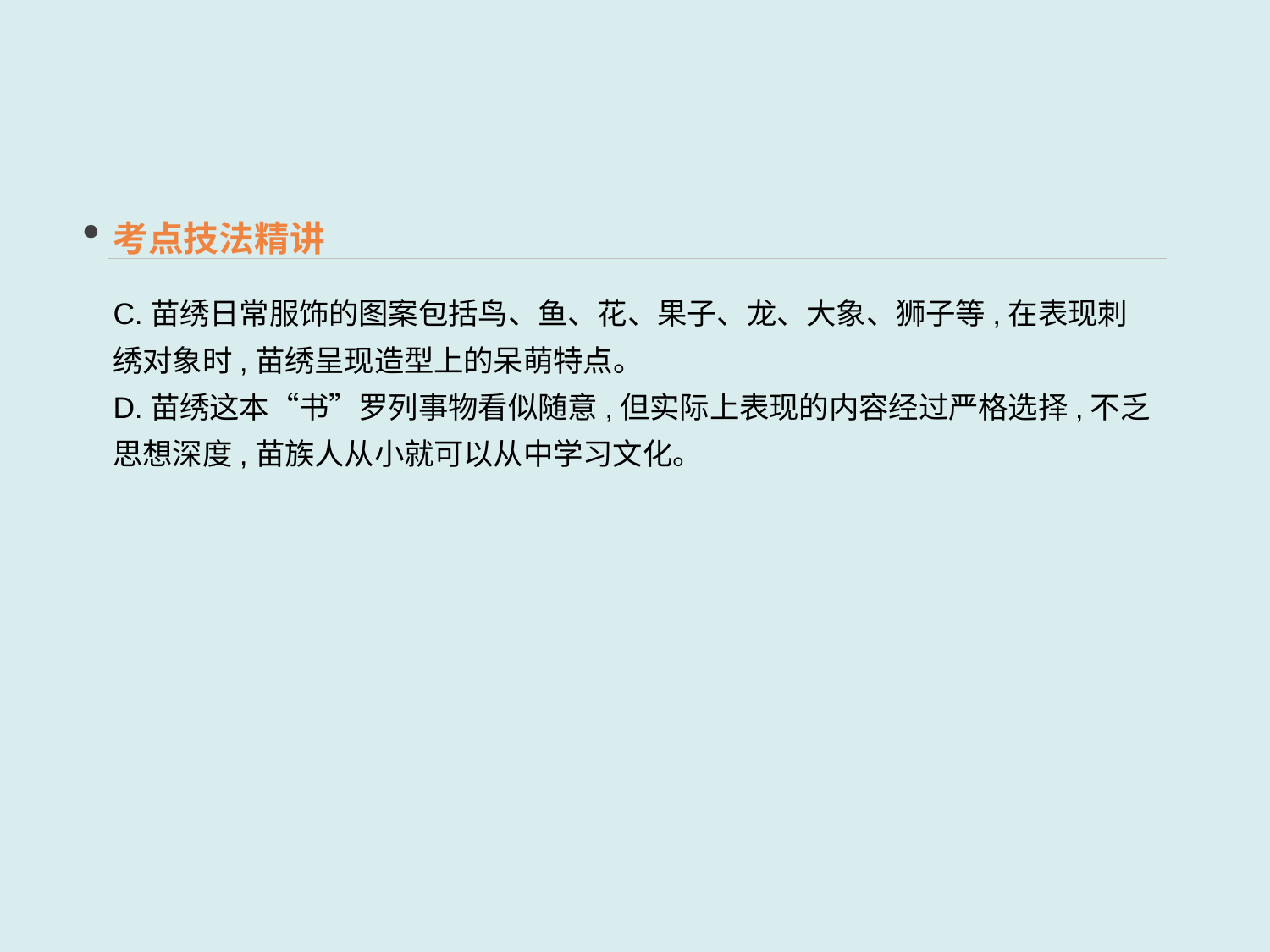

考点技法精讲

C.苗绣日常服饰的图案包括鸟、鱼、花、果子、龙、大象、狮子等,在表现刺绣对象时,苗绣呈现造型上的呆萌特点。
D.苗绣这本“书”罗列事物看似随意,但实际上表现的内容经过严格选择,不乏思想深度,苗族人从小就可以从中学习文化。